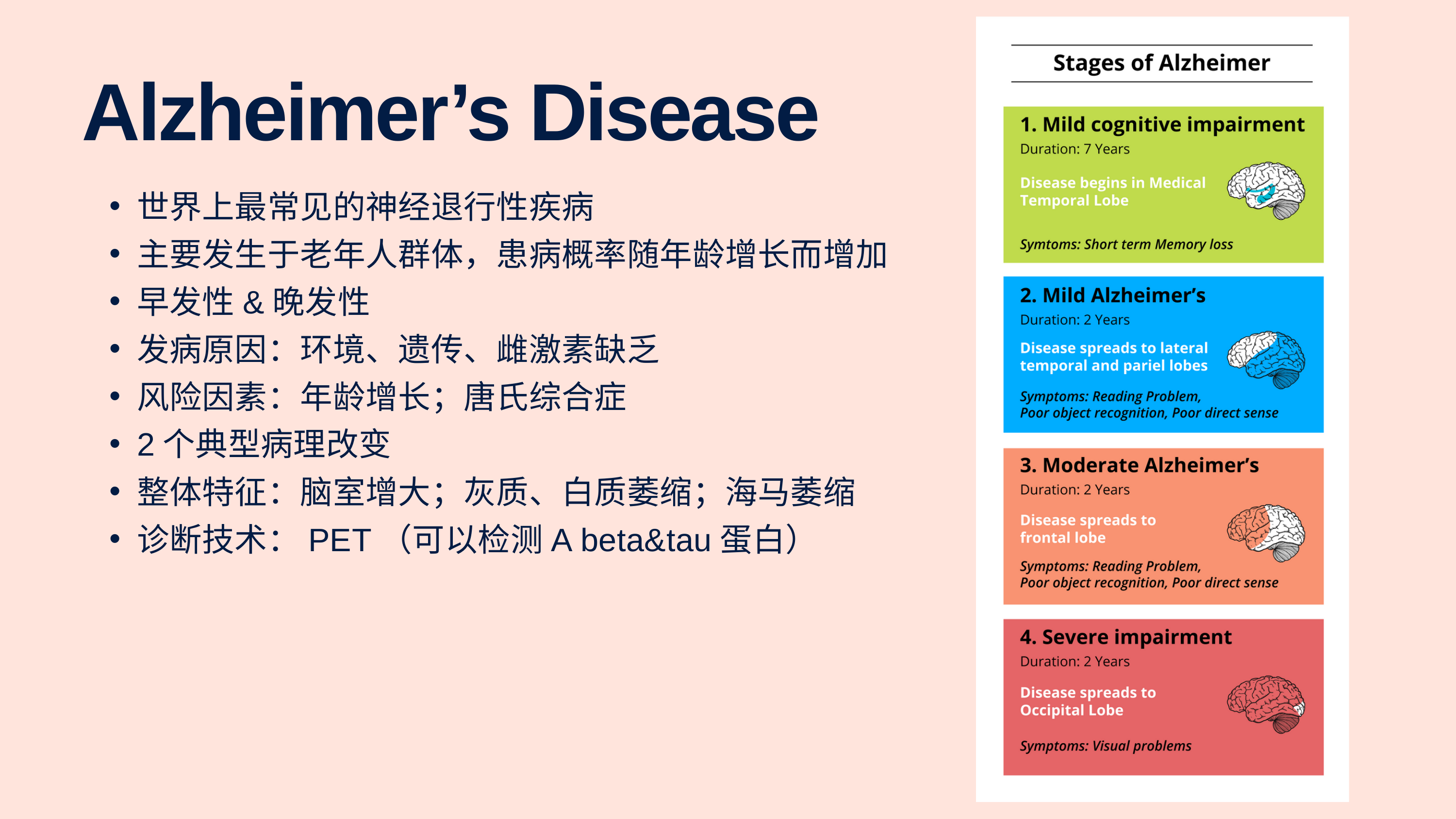

Alzheimer’s Disease
世界上最常见的神经退行性疾病
主要发生于老年人群体，患病概率随年龄增长而增加
早发性&晚发性
发病原因：环境、遗传、雌激素缺乏
风险因素：年龄增长；唐氏综合症
2个典型病理改变
整体特征：脑室增大；灰质、白质萎缩；海马萎缩
诊断技术：PET（可以检测A beta&tau蛋白）